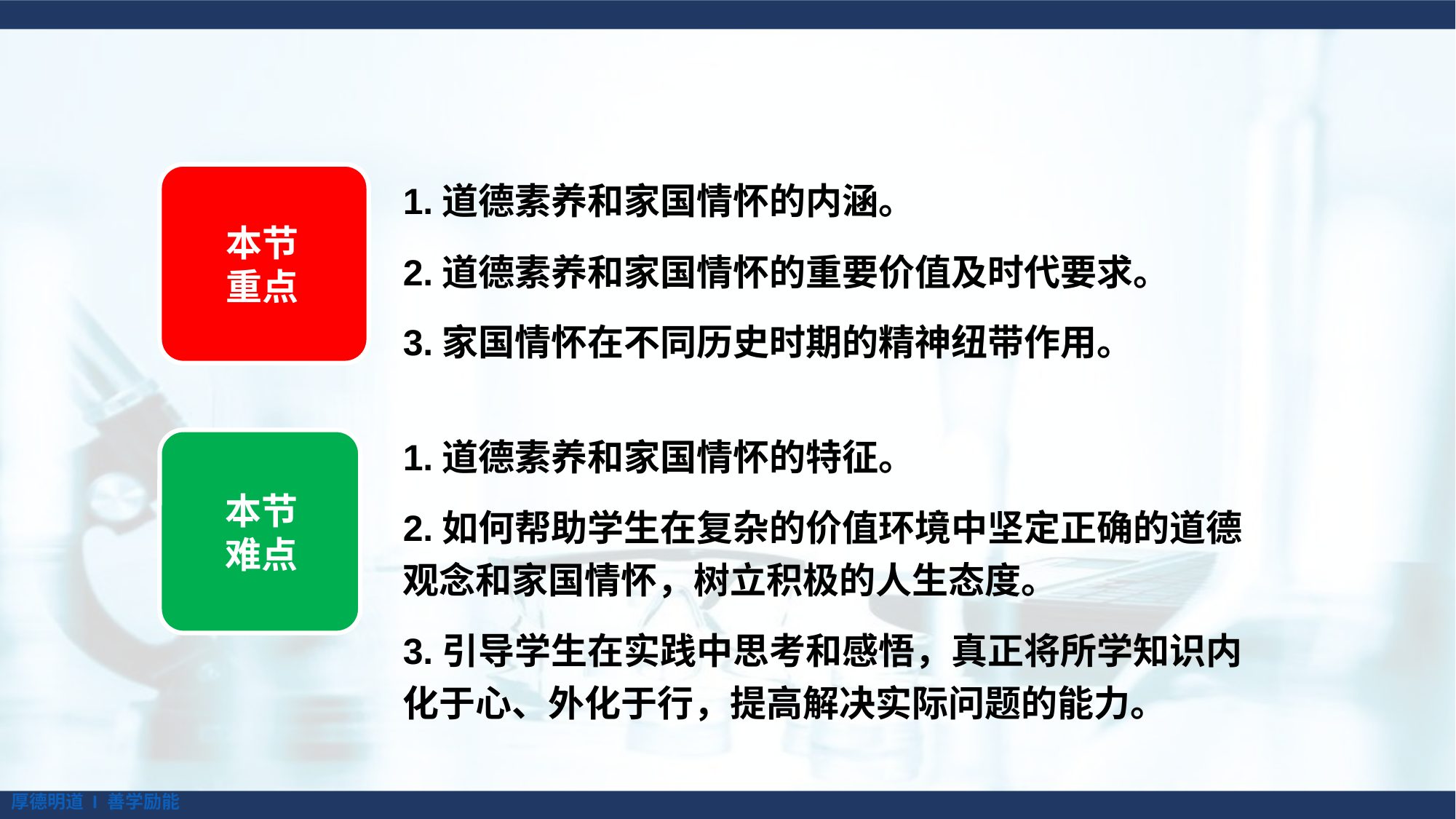

本节
重点
1.道德素养和家国情怀的内涵。
2.道德素养和家国情怀的重要价值及时代要求。
3.家国情怀在不同历史时期的精神纽带作用。

1.道德素养和家国情怀的特征。
2.如何帮助学生在复杂的价值环境中坚定正确的道德观念和家国情怀，树立积极的人生态度。
3.引导学生在实践中思考和感悟，真正将所学知识内化于心、外化于行，提高解决实际问题的能力。

本节
难点

厚德明道 I 善学励能